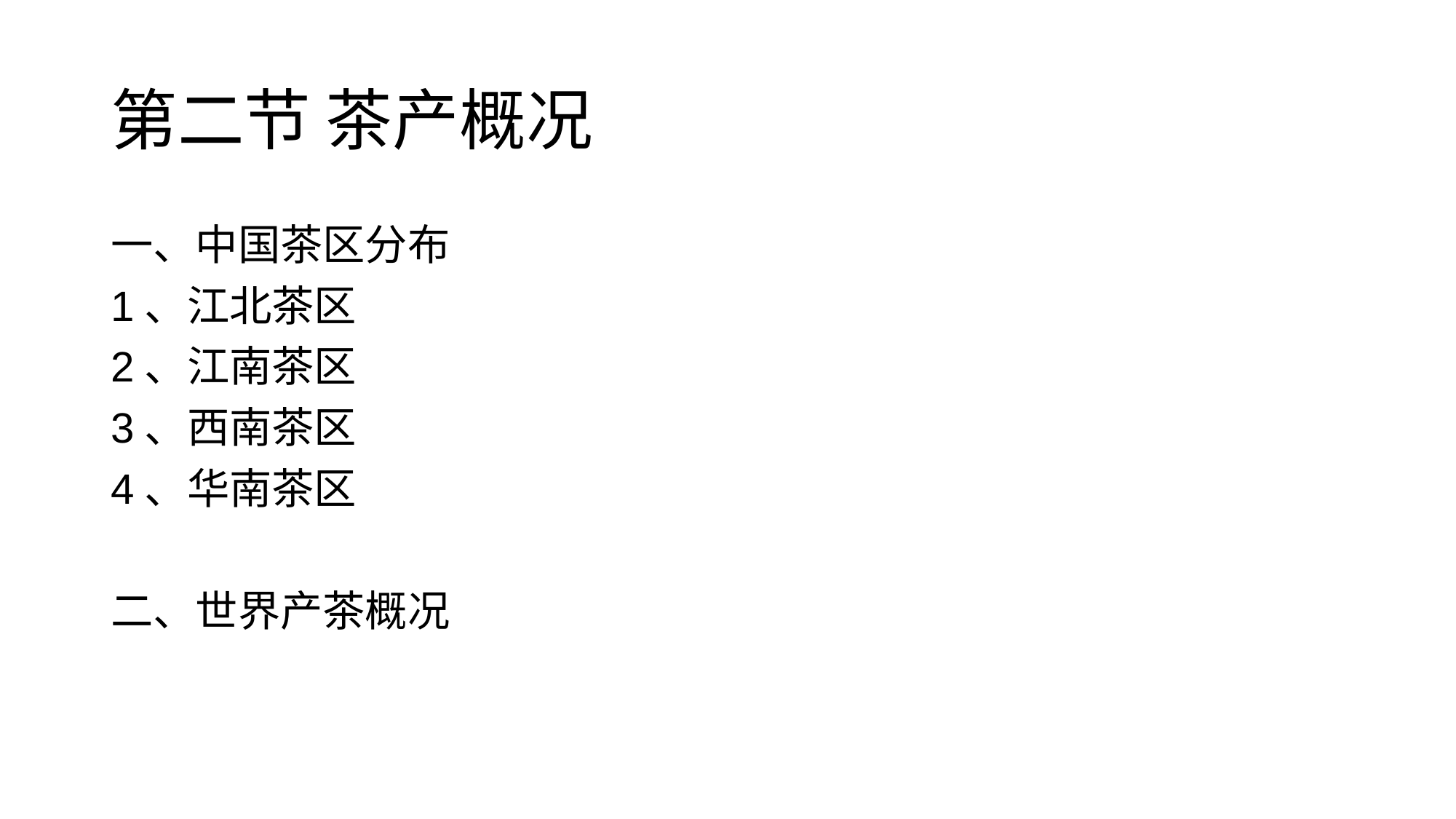

# 第二节 茶产概况
一、中国茶区分布
1、江北茶区
2、江南茶区
3、西南茶区
4、华南茶区

二、世界产茶概况